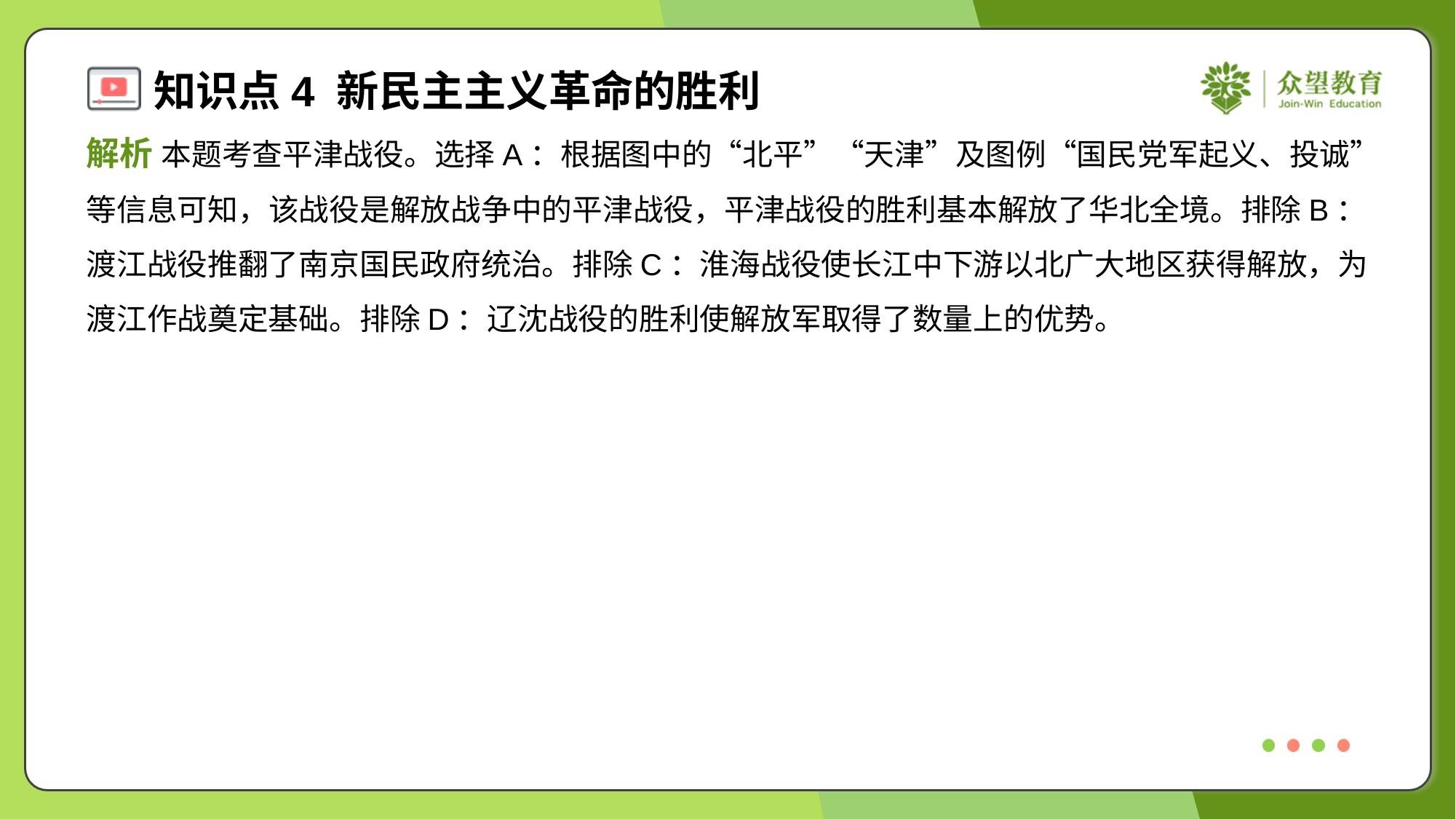

解析 本题考查平津战役。选择A：根据图中的“北平”“天津”及图例“国民党军起义、投诚”
等信息可知，该战役是解放战争中的平津战役，平津战役的胜利基本解放了华北全境。排除B：
渡江战役推翻了南京国民政府统治。排除C：淮海战役使长江中下游以北广大地区获得解放，为
渡江作战奠定基础。排除D：辽沈战役的胜利使解放军取得了数量上的优势。